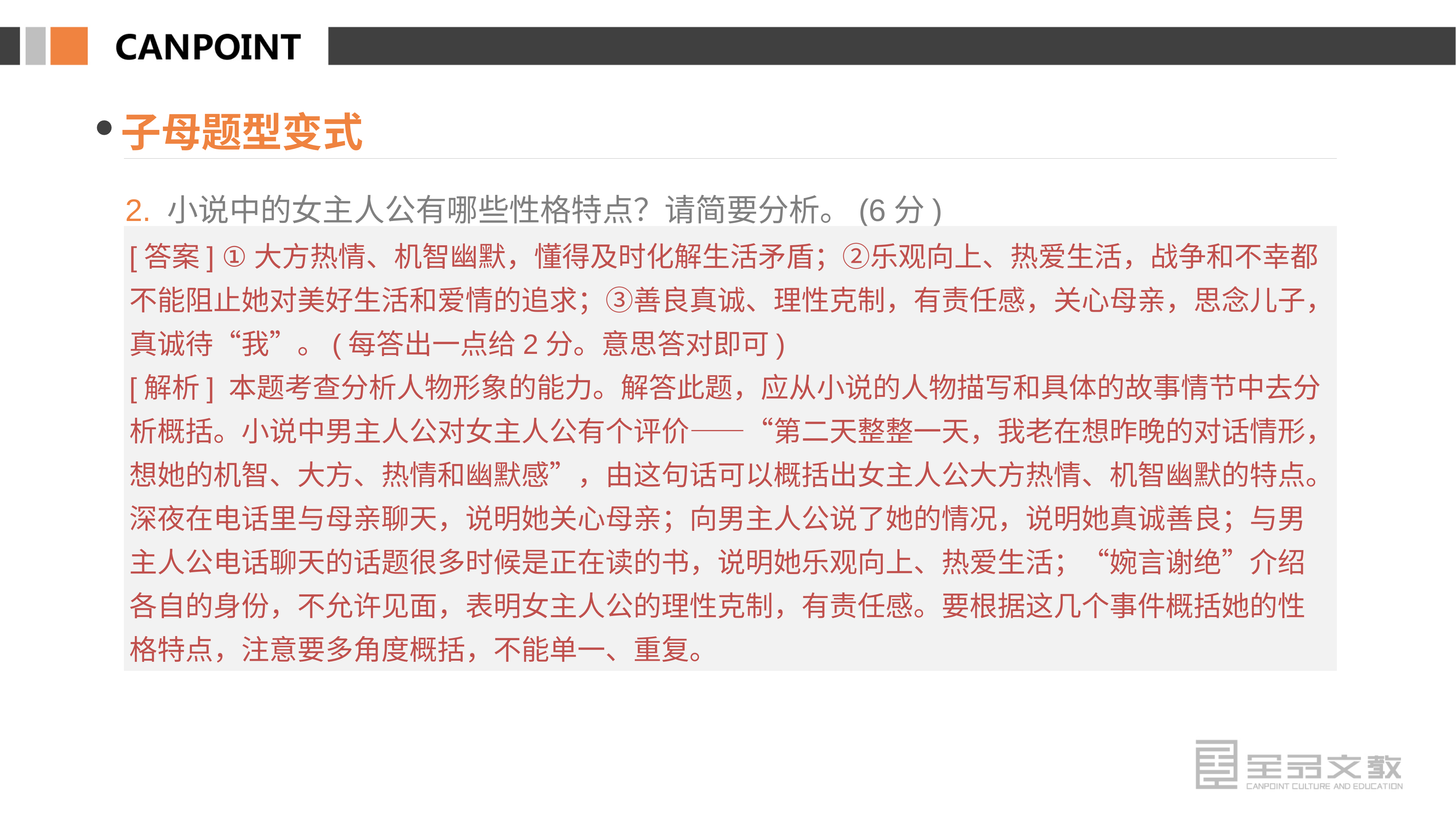

子母题型变式

2. 小说中的女主人公有哪些性格特点？请简要分析。(6分)

[答案] ①大方热情、机智幽默，懂得及时化解生活矛盾；②乐观向上、热爱生活，战争和不幸都不能阻止她对美好生活和爱情的追求；③善良真诚、理性克制，有责任感，关心母亲，思念儿子，真诚待“我”。(每答出一点给2分。意思答对即可)
[解析] 本题考查分析人物形象的能力。解答此题，应从小说的人物描写和具体的故事情节中去分析概括。小说中男主人公对女主人公有个评价——“第二天整整一天，我老在想昨晚的对话情形，想她的机智、大方、热情和幽默感”，由这句话可以概括出女主人公大方热情、机智幽默的特点。深夜在电话里与母亲聊天，说明她关心母亲；向男主人公说了她的情况，说明她真诚善良；与男主人公电话聊天的话题很多时候是正在读的书，说明她乐观向上、热爱生活；“婉言谢绝”介绍各自的身份，不允许见面，表明女主人公的理性克制，有责任感。要根据这几个事件概括她的性格特点，注意要多角度概括，不能单一、重复。